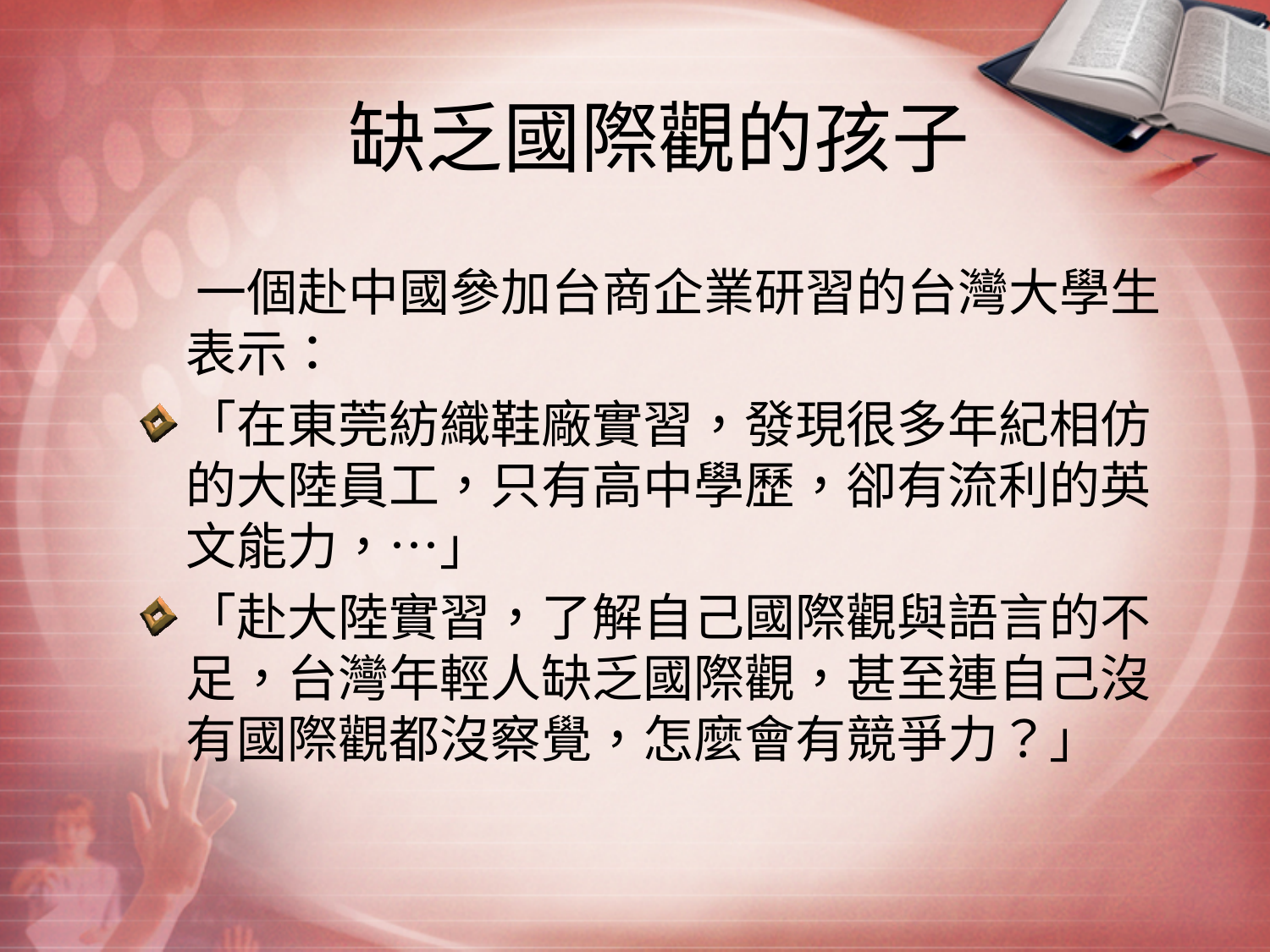

# 缺乏國際觀的孩子
    一個赴中國參加台商企業研習的台灣大學生表示：
「在東莞紡織鞋廠實習，發現很多年紀相仿的大陸員工，只有高中學歷，卻有流利的英文能力，…」
「赴大陸實習，了解自己國際觀與語言的不足，台灣年輕人缺乏國際觀，甚至連自己沒有國際觀都沒察覺，怎麼會有競爭力？」